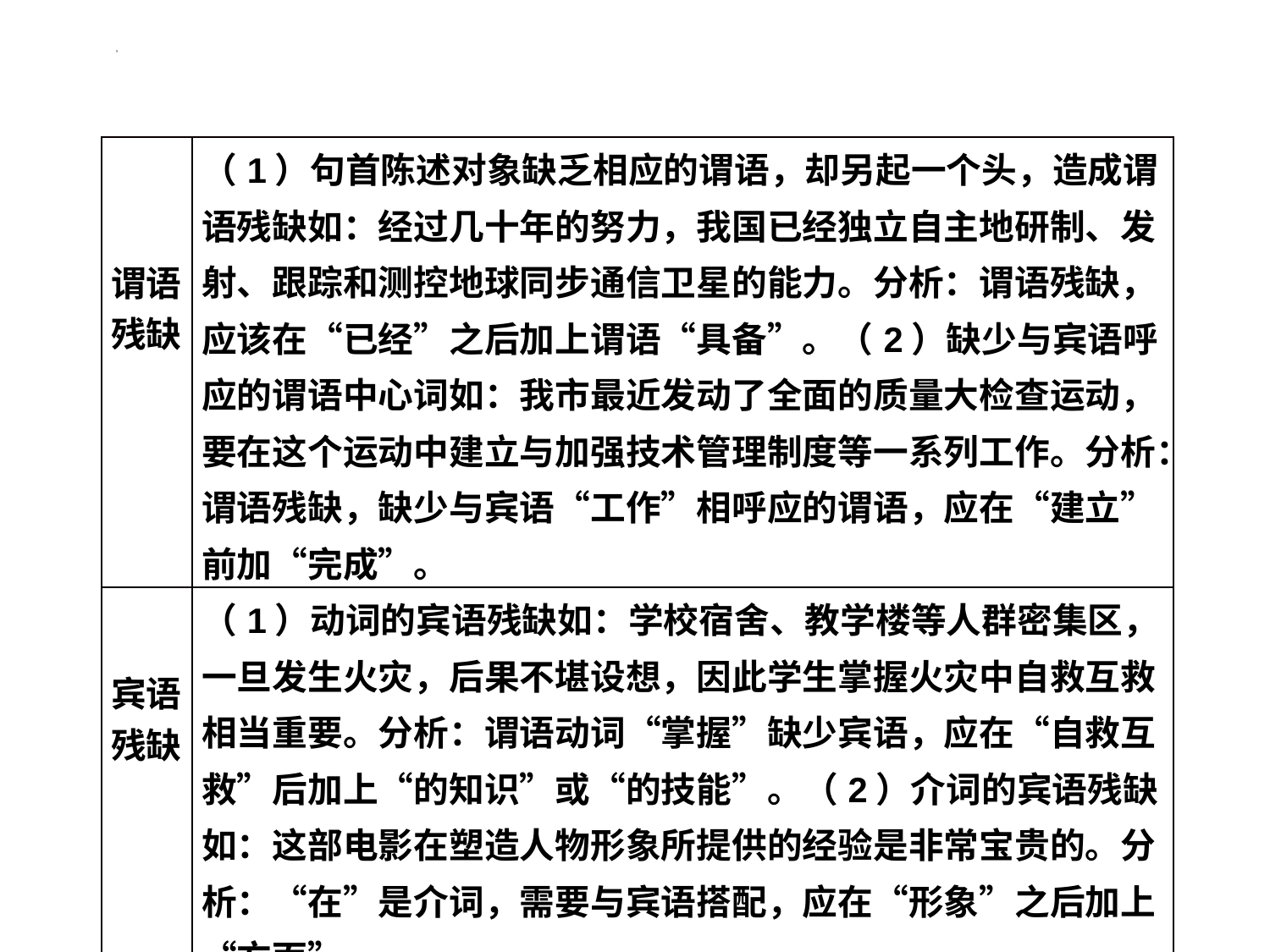

#
| 谓语残缺 | （1）句首陈述对象缺乏相应的谓语，却另起一个头，造成谓语残缺如：经过几十年的努力，我国已经独立自主地研制、发射、跟踪和测控地球同步通信卫星的能力。分析：谓语残缺，应该在“已经”之后加上谓语“具备”。（2）缺少与宾语呼应的谓语中心词如：我市最近发动了全面的质量大检查运动，要在这个运动中建立与加强技术管理制度等一系列工作。分析：谓语残缺，缺少与宾语“工作”相呼应的谓语，应在“建立”前加“完成”。 |
| --- | --- |
| 宾语残缺 | （1）动词的宾语残缺如：学校宿舍、教学楼等人群密集区，一旦发生火灾，后果不堪设想，因此学生掌握火灾中自救互救相当重要。分析：谓语动词“掌握”缺少宾语，应在“自救互救”后加上“的知识”或“的技能”。（2）介词的宾语残缺如：这部电影在塑造人物形象所提供的经验是非常宝贵的。分析：“在”是介词，需要与宾语搭配，应在“形象”之后加上“方面”。 |